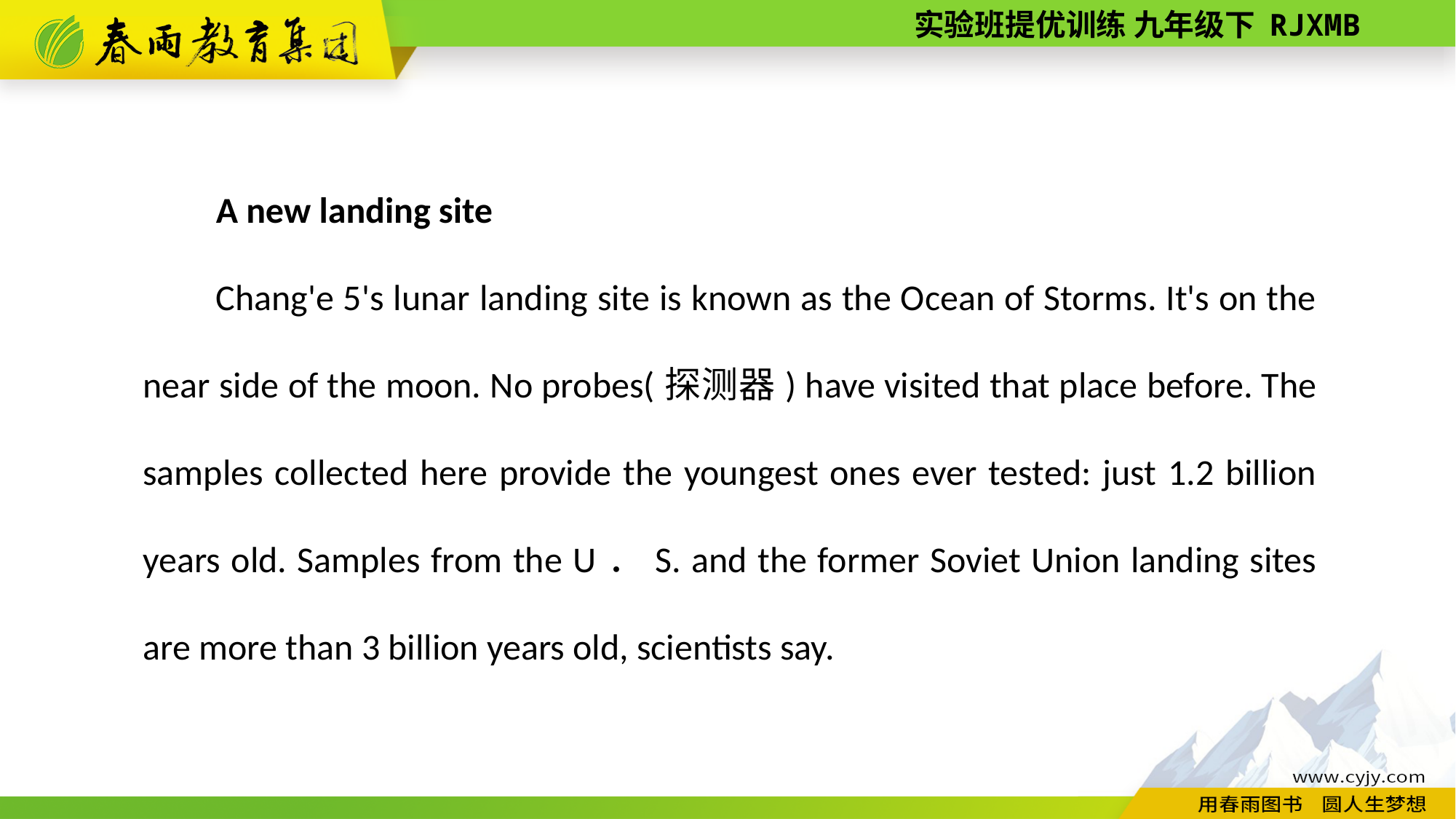

A new landing site
Chang'e 5's lunar landing site is known as the Ocean of Storms. It's on the near side of the moon. No probes(探测器) have visited that place before. The samples collected here provide the youngest ones ever tested: just 1.2 billion years old. Samples from the U．S. and the former Soviet Union landing sites are more than 3 billion years old, scientists say.